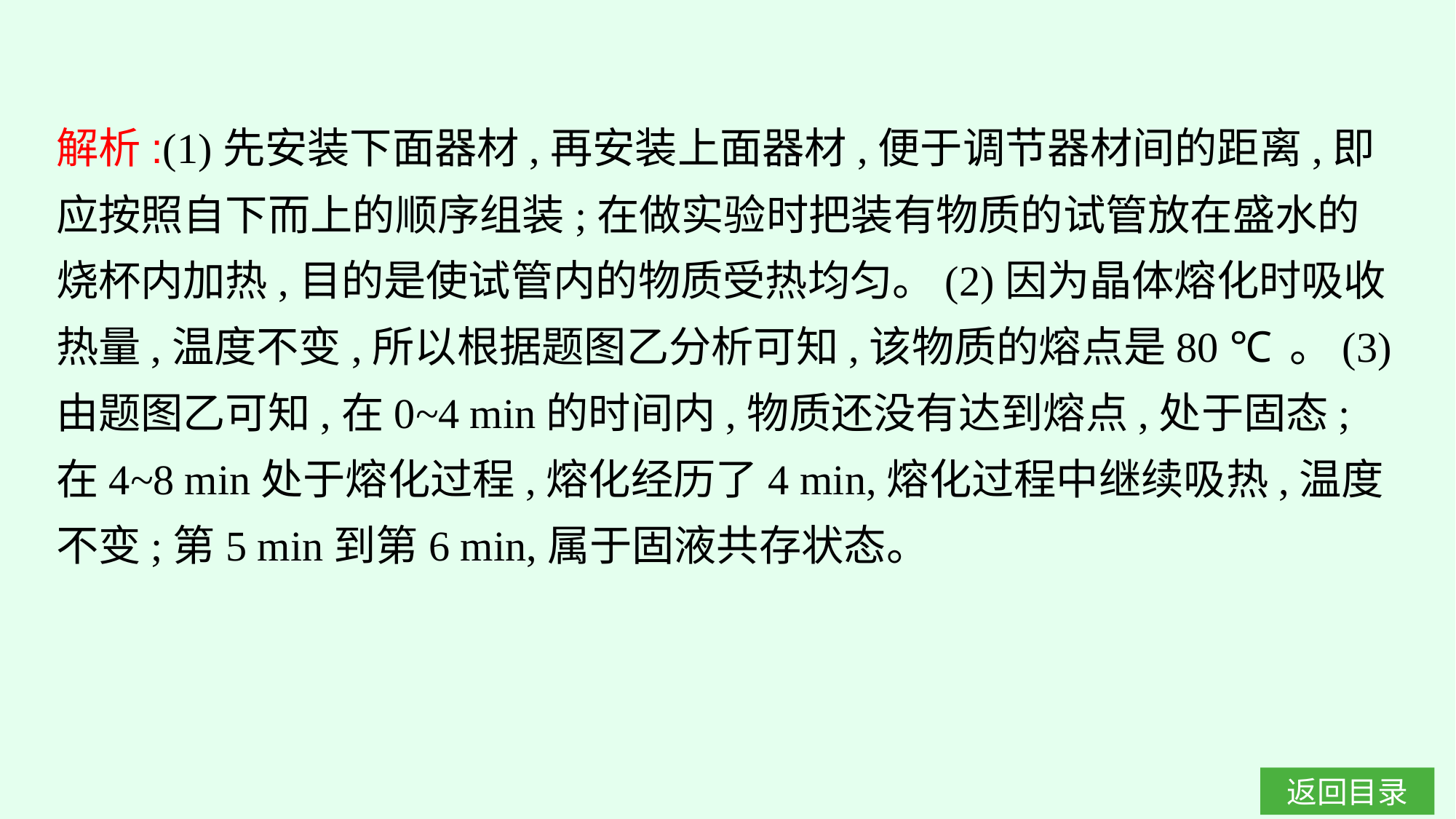

解析:(1)先安装下面器材,再安装上面器材,便于调节器材间的距离,即应按照自下而上的顺序组装;在做实验时把装有物质的试管放在盛水的烧杯内加热,目的是使试管内的物质受热均匀。(2)因为晶体熔化时吸收热量,温度不变,所以根据题图乙分析可知,该物质的熔点是80 ℃。(3)由题图乙可知,在0~4 min的时间内,物质还没有达到熔点,处于固态;在4~8 min处于熔化过程,熔化经历了4 min,熔化过程中继续吸热,温度不变;第5 min到第6 min,属于固液共存状态。